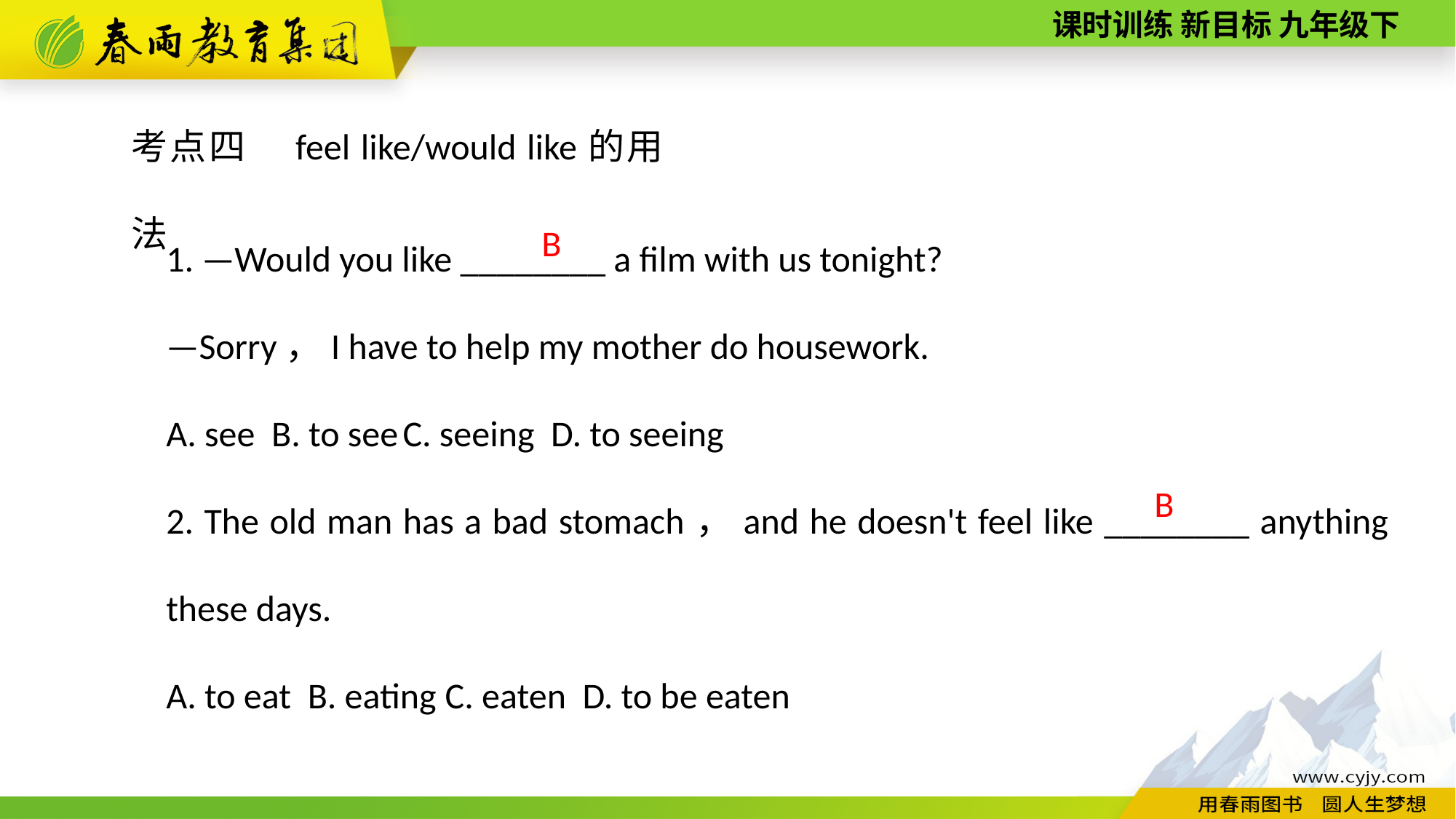

考点四　feel like/would like的用法
1. —Would you like ________ a film with us tonight?
—Sorry，I have to help my mother do housework.
A. see  B. to see C. seeing  D. to seeing
2. The old man has a bad stomach，and he doesn't feel like ________ anything these days.
A. to eat  B. eating  C. eaten  D. to be eaten
B
B